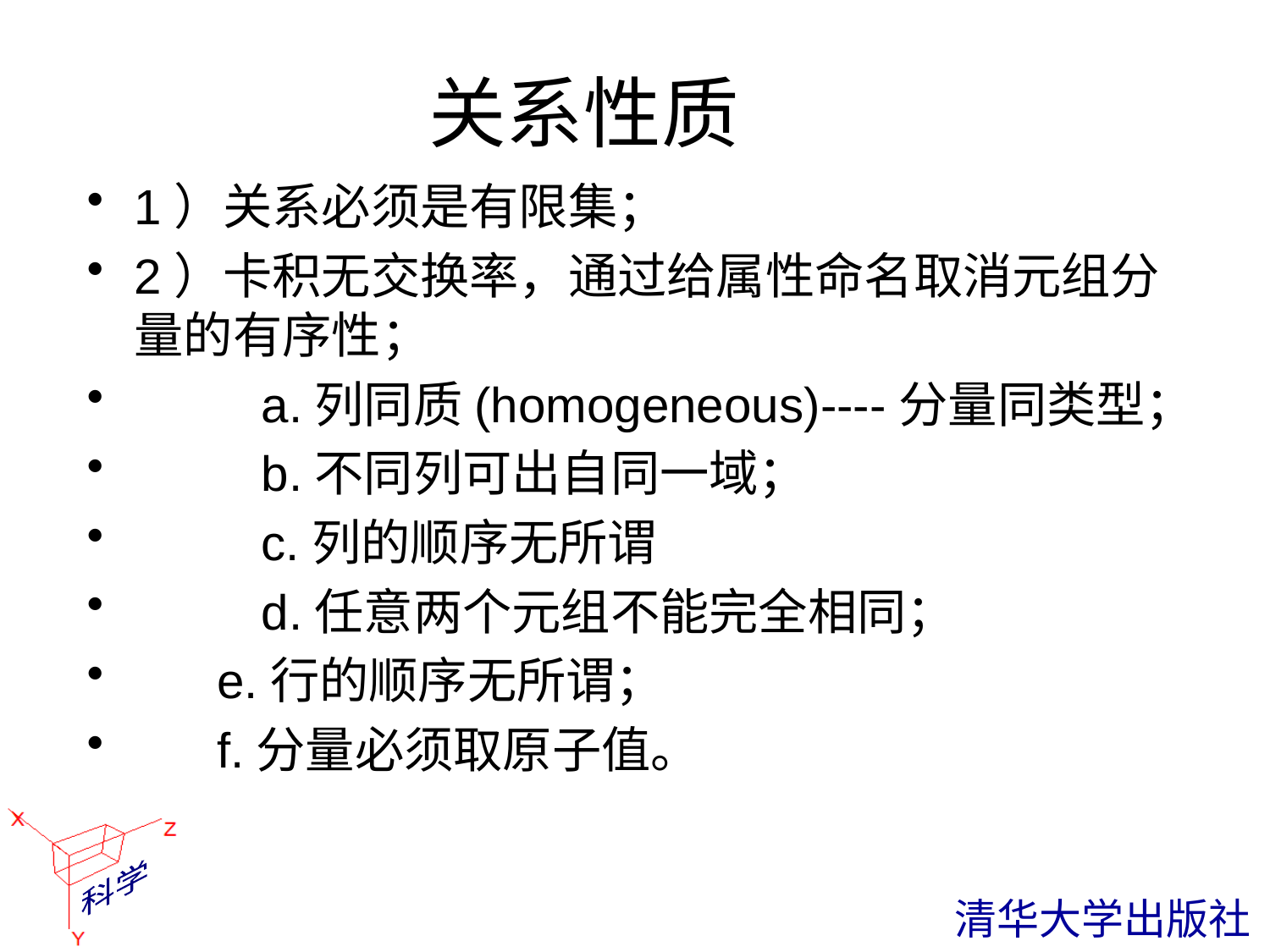

# 关系性质
1）关系必须是有限集；
2）卡积无交换率，通过给属性命名取消元组分量的有序性；
	a.列同质(homogeneous)----分量同类型；
	b.不同列可出自同一域；
	c.列的顺序无所谓
	d.任意两个元组不能完全相同；
      e.行的顺序无所谓；
      f.分量必须取原子值。
      清华大学出版社